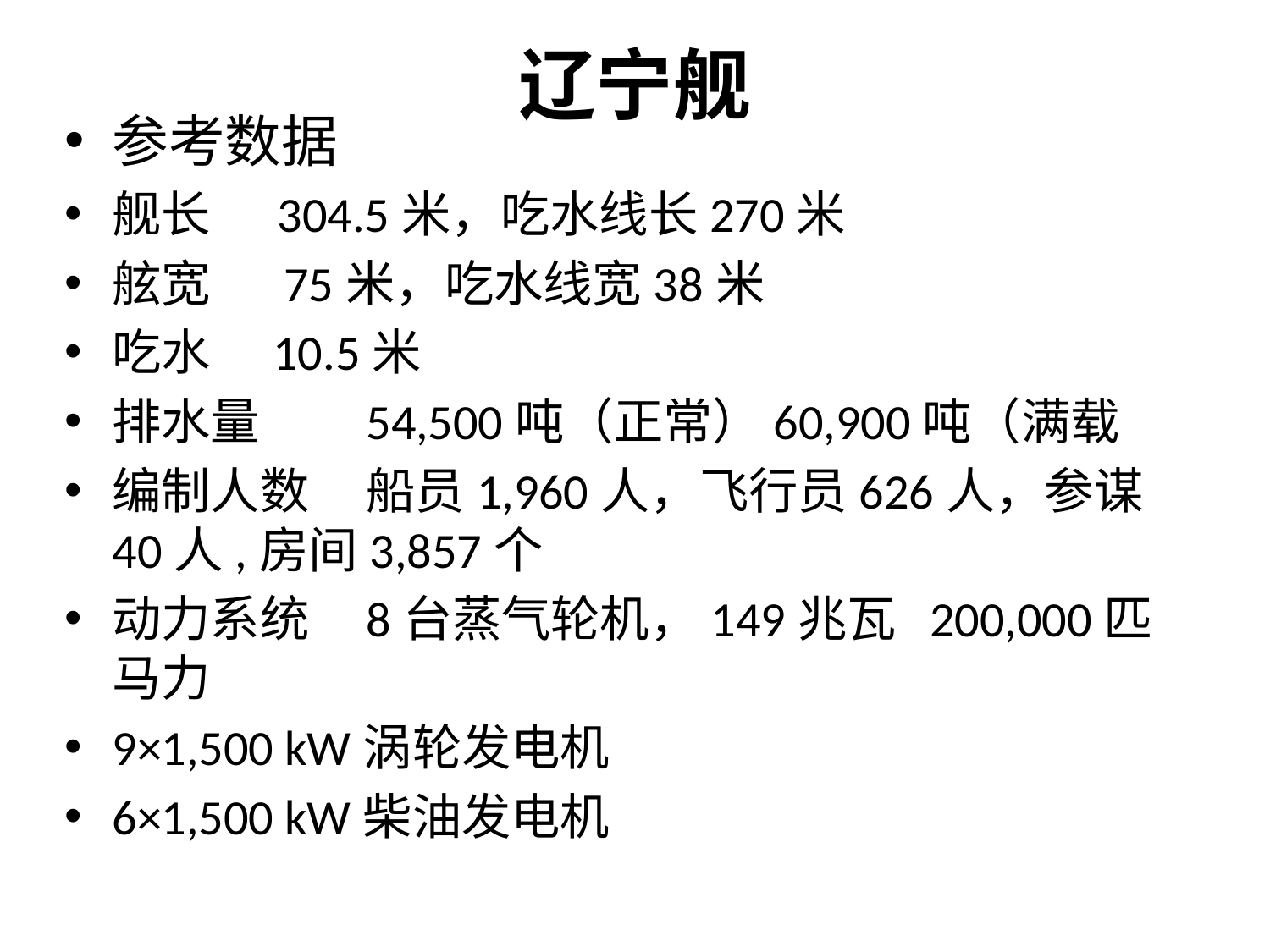

# 辽宁舰
参考数据
舰长     304.5米，吃水线长270米
舷宽	   75米，吃水线宽38米
吃水	  10.5米
排水量	54,500吨（正常）60,900吨（满载
编制人数	船员1,960人，飞行员626人，参谋40人,房间3,857个
动力系统	8台蒸气轮机，149兆瓦  200,000匹马力
9×1,500 kW涡轮发电机
6×1,500 kW柴油发电机